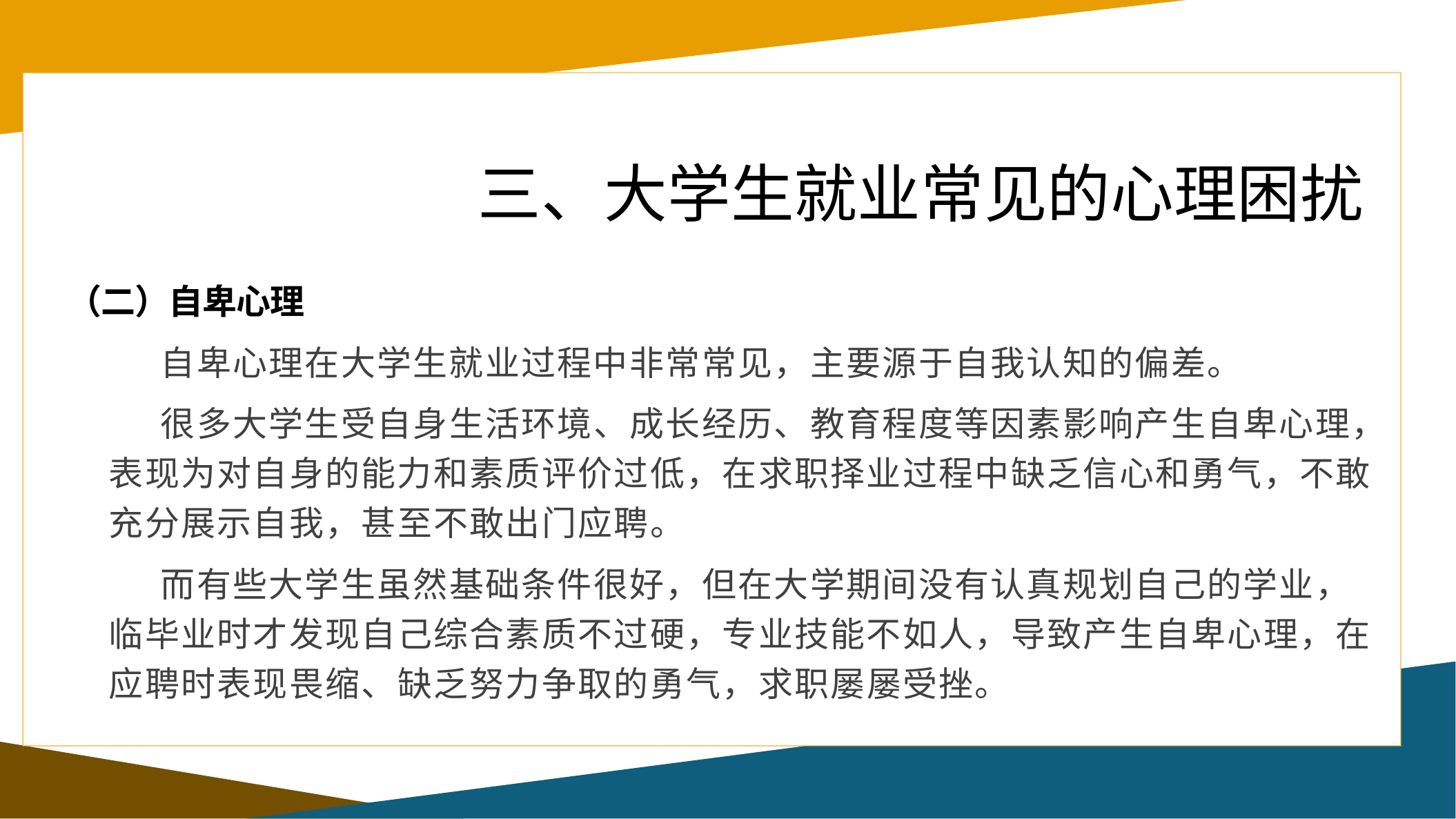

三、大学生就业常见的心理困扰
（二）自卑心理
自卑心理在大学生就业过程中非常常见，主要源于自我认知的偏差。
很多大学生受自身生活环境、成长经历、教育程度等因素影响产生自卑心理，表现为对自身的能力和素质评价过低，在求职择业过程中缺乏信心和勇气，不敢充分展示自我，甚至不敢出门应聘。
而有些大学生虽然基础条件很好，但在大学期间没有认真规划自己的学业，临毕业时才发现自己综合素质不过硬，专业技能不如人，导致产生自卑心理，在应聘时表现畏缩、缺乏努力争取的勇气，求职屡屡受挫。